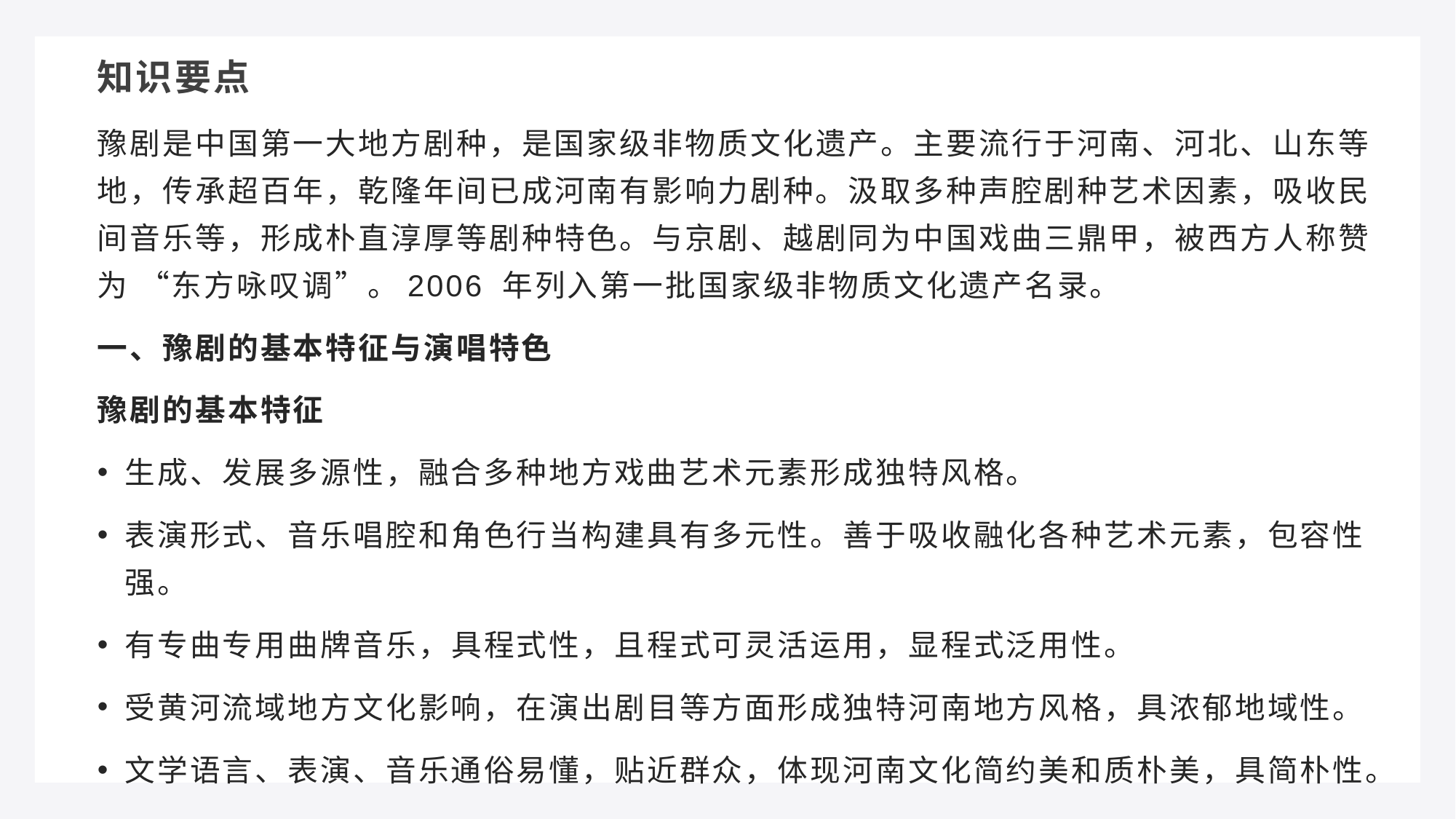

知识要点
豫剧是中国第一大地方剧种，是国家级非物质文化遗产。主要流行于河南、河北、山东等地，传承超百年，乾隆年间已成河南有影响力剧种。汲取多种声腔剧种艺术因素，吸收民间音乐等，形成朴直淳厚等剧种特色。与京剧、越剧同为中国戏曲三鼎甲，被西方人称赞为 “东方咏叹调”。2006 年列入第一批国家级非物质文化遗产名录。
一、豫剧的基本特征与演唱特色
豫剧的基本特征
生成、发展多源性，融合多种地方戏曲艺术元素形成独特风格。
表演形式、音乐唱腔和角色行当构建具有多元性。善于吸收融化各种艺术元素，包容性强。
有专曲专用曲牌音乐，具程式性，且程式可灵活运用，显程式泛用性。
受黄河流域地方文化影响，在演出剧目等方面形成独特河南地方风格，具浓郁地域性。
文学语言、表演、音乐通俗易懂，贴近群众，体现河南文化简约美和质朴美，具简朴性。